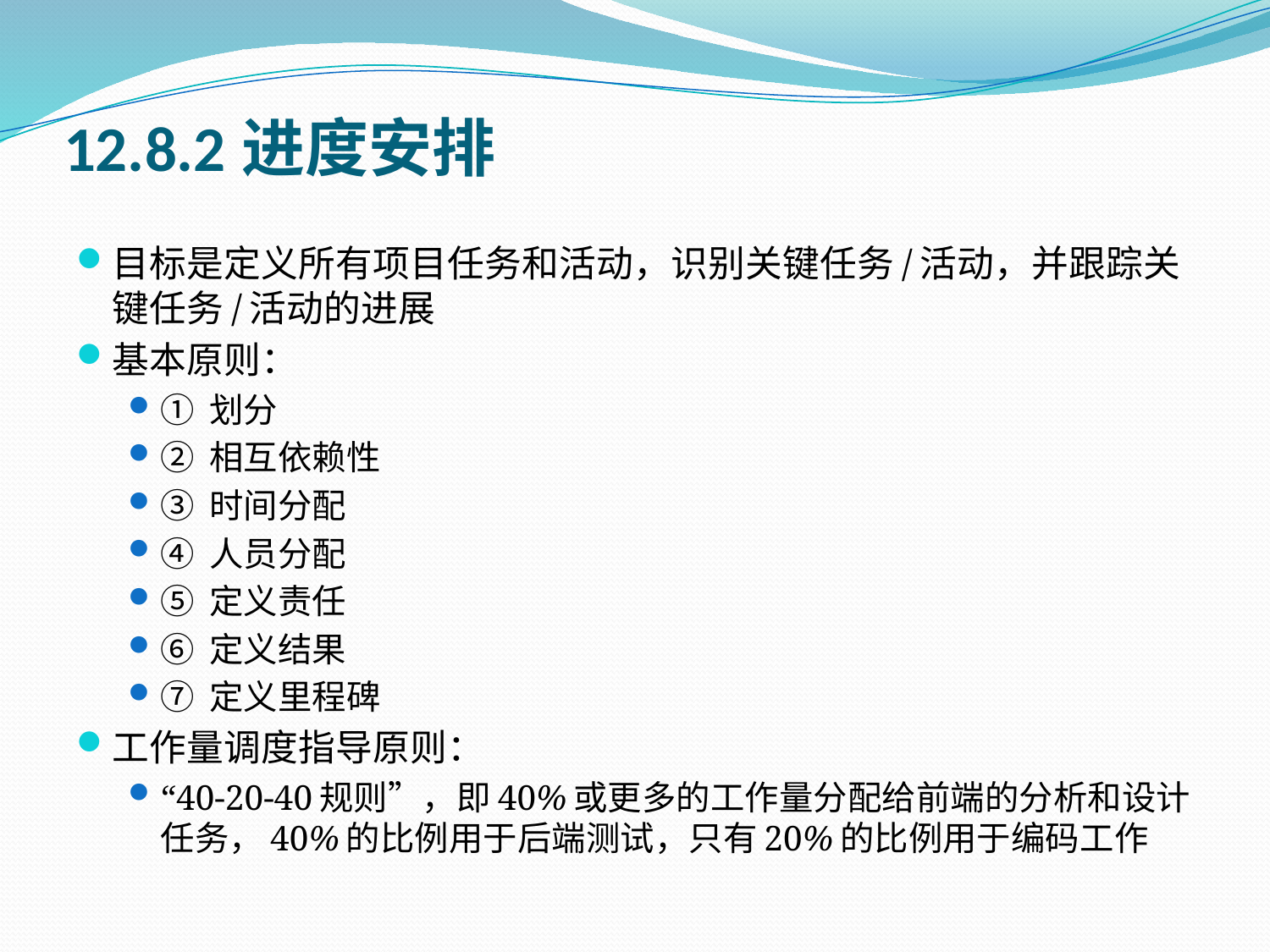

# 12.8.2进度安排
目标是定义所有项目任务和活动，识别关键任务/活动，并跟踪关键任务/活动的进展
基本原则：
① 划分
② 相互依赖性
③ 时间分配
④ 人员分配
⑤ 定义责任
⑥ 定义结果
⑦ 定义里程碑
工作量调度指导原则：
“40-20-40规则”，即40%或更多的工作量分配给前端的分析和设计任务，40%的比例用于后端测试，只有20%的比例用于编码工作